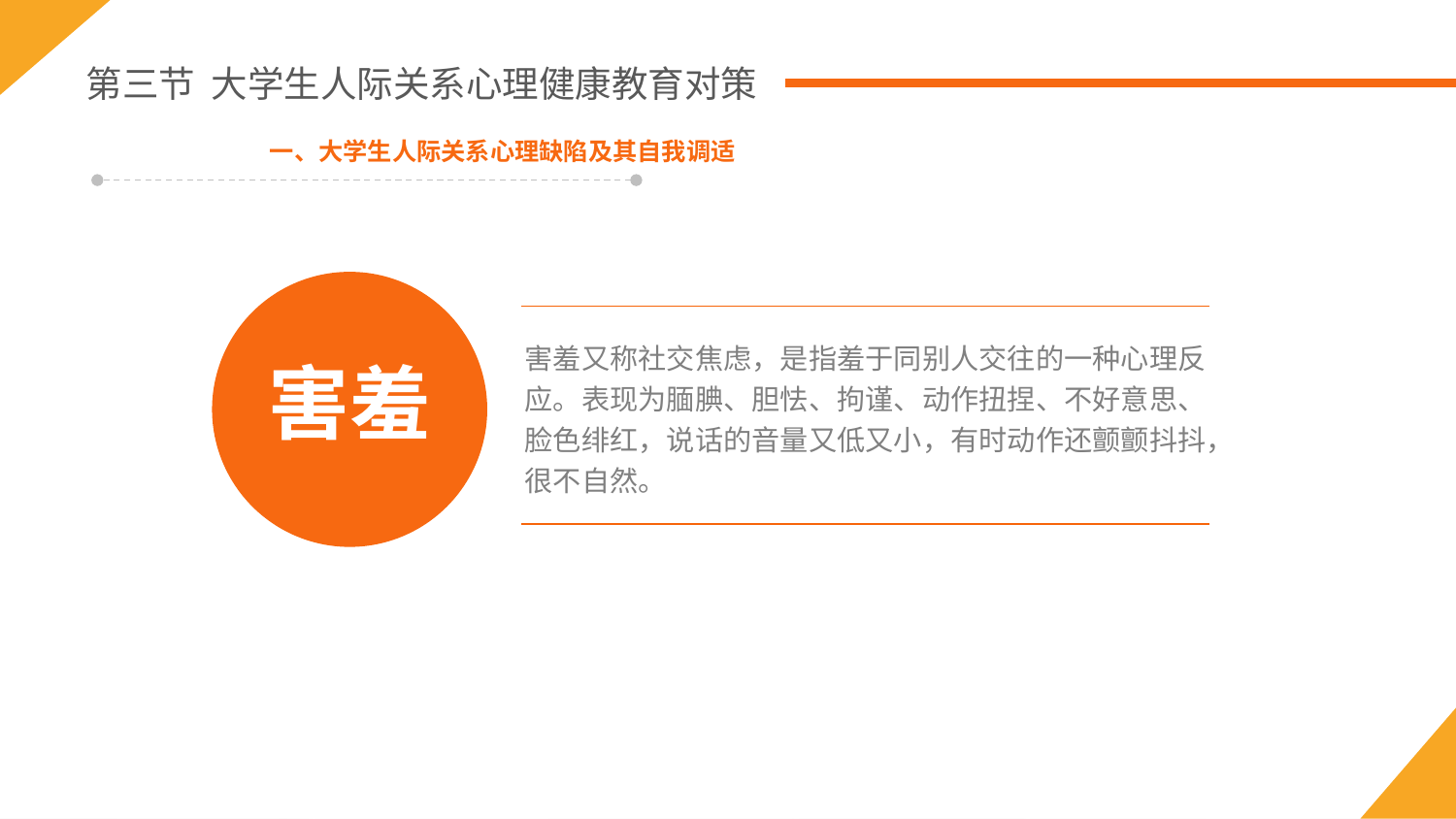

第三节  大学生人际关系心理健康教育对策
一、大学生人际关系心理缺陷及其自我调适

害羞又称社交焦虑，是指羞于同别人交往的一种心理反应。表现为腼腆、胆怯、拘谨、动作扭捏、不好意思、脸色绯红，说话的音量又低又小，有时动作还颤颤抖抖，很不自然。
害羞